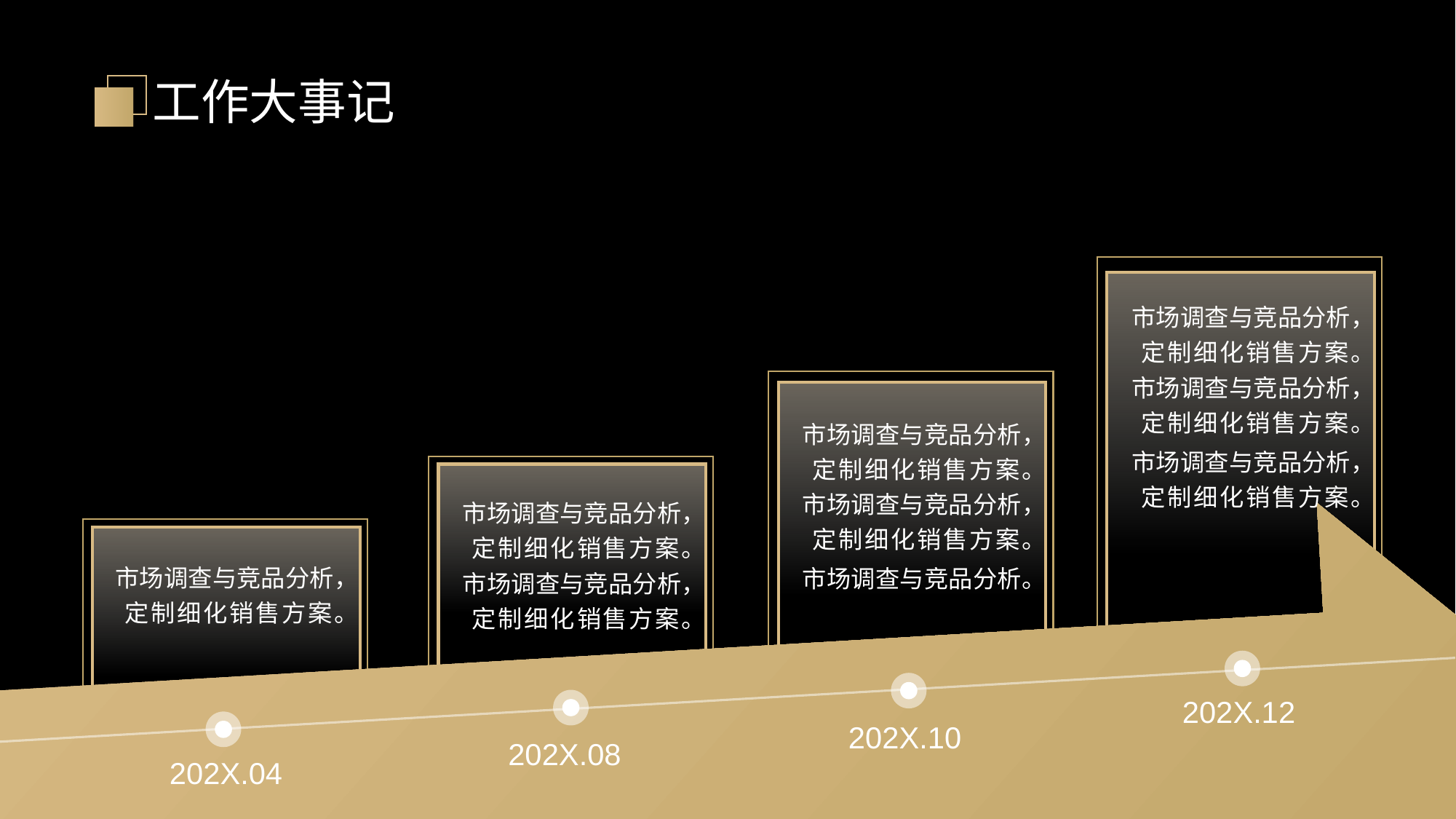

工作大事记

市场调查与竞品分析， 定制细化销售方案。
市场调查与竞品分析， 定制细化销售方案。

市场调查与竞品分析， 定制细化销售方案。
市场调查与竞品分析， 定制细化销售方案。

市场调查与竞品分析， 定制细化销售方案。
市场调查与竞品分析， 定制细化销售方案。

市场调查与竞品分析， 定制细化销售方案。
市场调查与竞品分析。
市场调查与竞品分析， 定制细化销售方案。

202X.12

202X.10
202X.08
202X.04